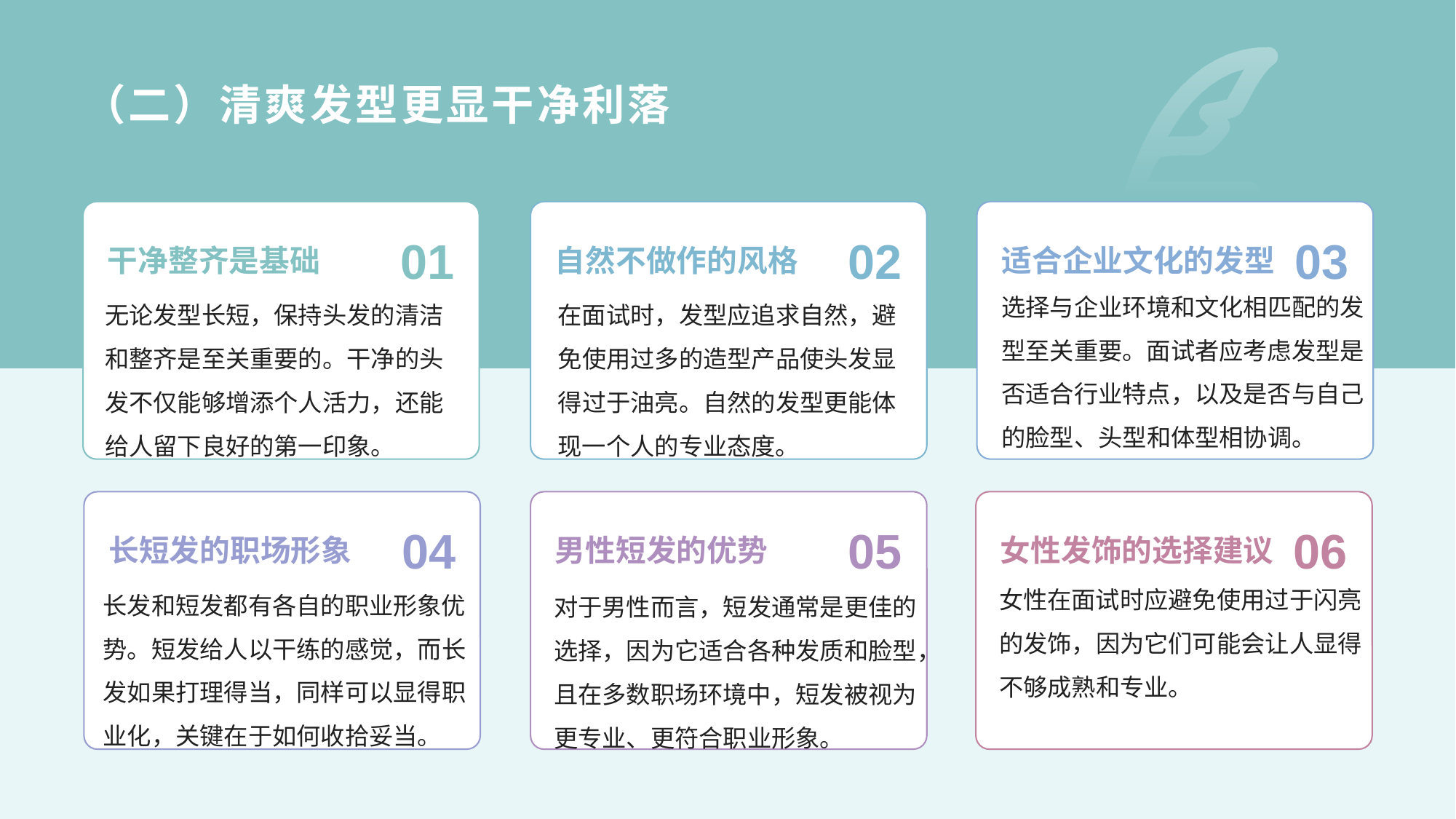

# （二）清爽发型更显干净利落

干净整齐是基础
01
02
03
自然不做作的风格
适合企业文化的发型
选择与企业环境和文化相匹配的发型至关重要。面试者应考虑发型是否适合行业特点，以及是否与自己的脸型、头型和体型相协调。
在面试时，发型应追求自然，避免使用过多的造型产品使头发显得过于油亮。自然的发型更能体现一个人的专业态度。
无论发型长短，保持头发的清洁和整齐是至关重要的。干净的头发不仅能够增添个人活力，还能给人留下良好的第一印象。

04
男性短发的优势
05
06
长短发的职场形象
女性发饰的选择建议
女性在面试时应避免使用过于闪亮的发饰，因为它们可能会让人显得不够成熟和专业。
长发和短发都有各自的职业形象优势。短发给人以干练的感觉，而长发如果打理得当，同样可以显得职业化，关键在于如何收拾妥当。
对于男性而言，短发通常是更佳的选择，因为它适合各种发质和脸型，且在多数职场环境中，短发被视为更专业、更符合职业形象。